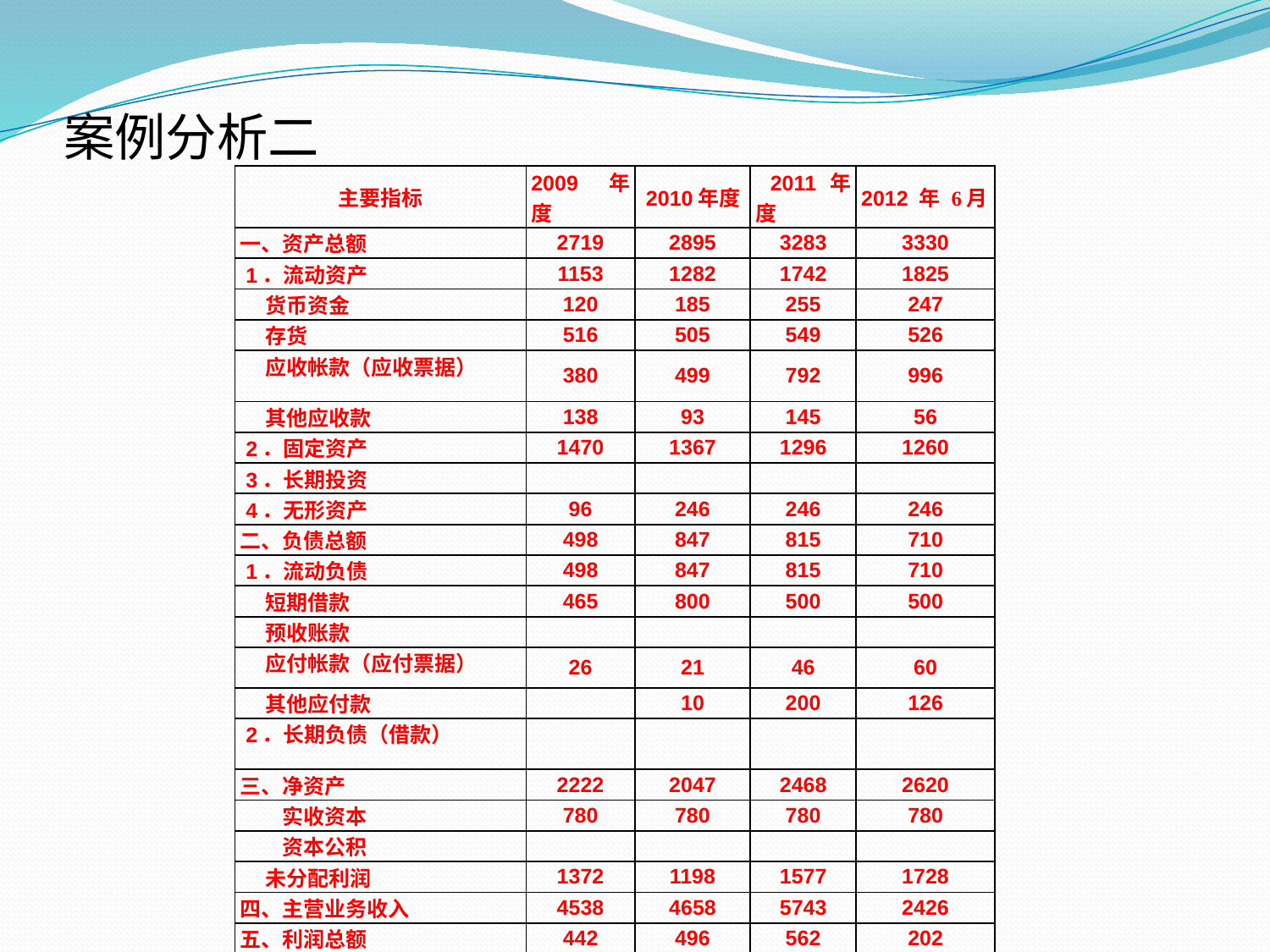

# 案例分析二
| 主要指标 | 2009 年度 | 2010年度 | 2011年度 | 2012 年 6月 |
| --- | --- | --- | --- | --- |
| 一、资产总额 | 2719 | 2895 | 3283 | 3330 |
| 1．流动资产 | 1153 | 1282 | 1742 | 1825 |
| 货币资金 | 120 | 185 | 255 | 247 |
| 存货 | 516 | 505 | 549 | 526 |
| 应收帐款（应收票据） | 380 | 499 | 792 | 996 |
| 其他应收款 | 138 | 93 | 145 | 56 |
| 2．固定资产 | 1470 | 1367 | 1296 | 1260 |
| 3．长期投资 |  |  |  |  |
| 4．无形资产 | 96 | 246 | 246 | 246 |
| 二、负债总额 | 498 | 847 | 815 | 710 |
| 1．流动负债 | 498 | 847 | 815 | 710 |
| 短期借款 | 465 | 800 | 500 | 500 |
| 预收账款 |  |  |  |  |
| 应付帐款（应付票据） | 26 | 21 | 46 | 60 |
| 其他应付款 |  | 10 | 200 | 126 |
| 2．长期负债（借款） |  |  |  |  |
| 三、净资产 | 2222 | 2047 | 2468 | 2620 |
| 实收资本 | 780 | 780 | 780 | 780 |
| 资本公积 |  |  |  |  |
| 未分配利润 | 1372 | 1198 | 1577 | 1728 |
| 四、主营业务收入 | 4538 | 4658 | 5743 | 2426 |
| 五、利润总额 | 442 | 496 | 562 | 202 |
| 六、上缴所得税 | 110 | 123 | 140 | 50 |